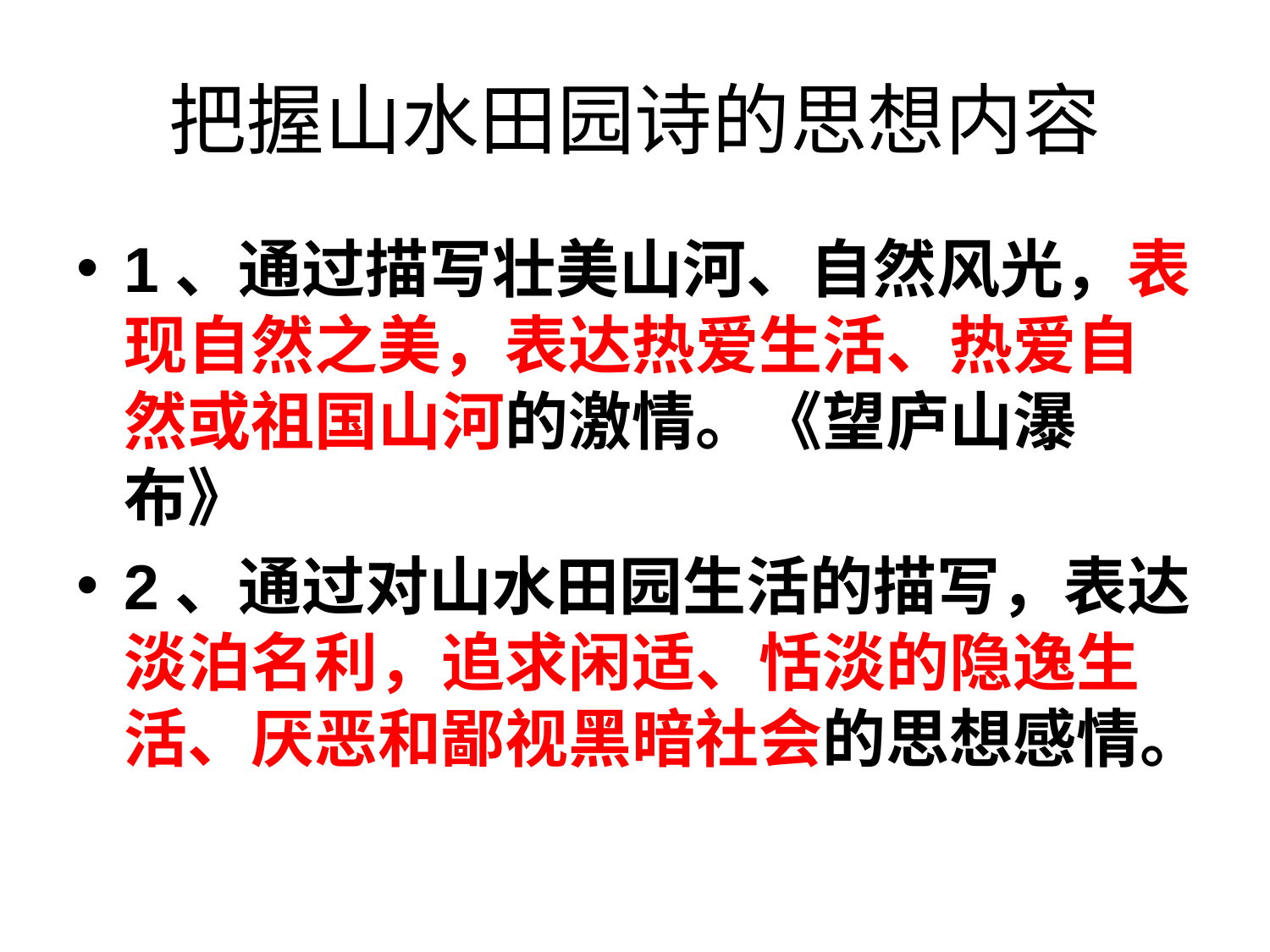

# 把握山水田园诗的思想内容
1、通过描写壮美山河、自然风光，表现自然之美，表达热爱生活、热爱自然或祖国山河的激情。《望庐山瀑布》
2、通过对山水田园生活的描写，表达淡泊名利，追求闲适、恬淡的隐逸生活、厌恶和鄙视黑暗社会的思想感情。